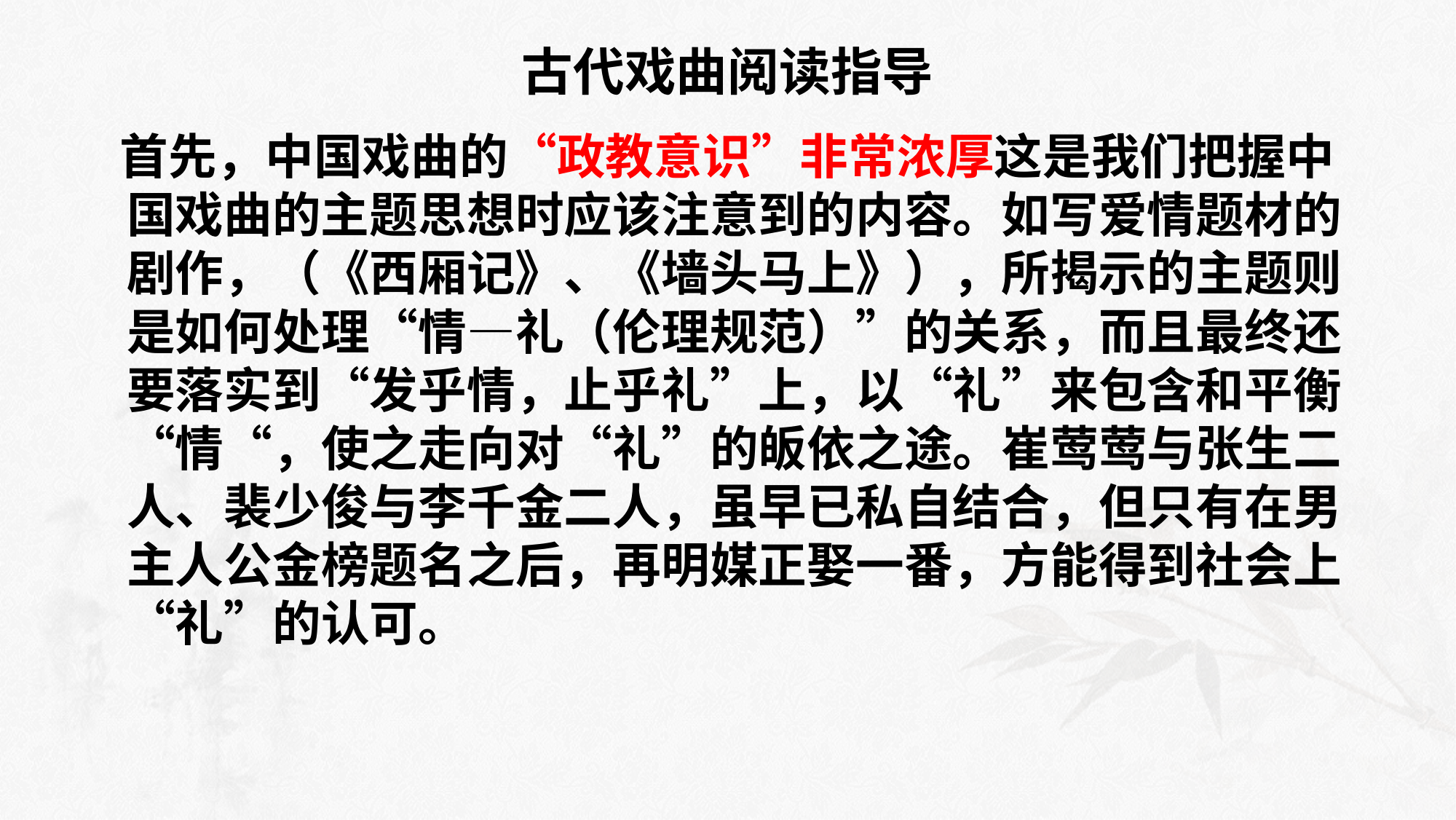

# 古代戏曲阅读指导
  首先，中国戏曲的“政教意识”非常浓厚这是我们把握中国戏曲的主题思想时应该注意到的内容。如写爱情题材的剧作，（《西厢记》、《墙头马上》），所揭示的主题则是如何处理“情—礼（伦理规范）”的关系，而且最终还要落实到“发乎情，止乎礼”上，以“礼”来包含和平衡“情“，使之走向对“礼”的皈依之途。崔莺莺与张生二人、裴少俊与李千金二人，虽早已私自结合，但只有在男主人公金榜题名之后，再明媒正娶一番，方能得到社会上“礼”的认可。